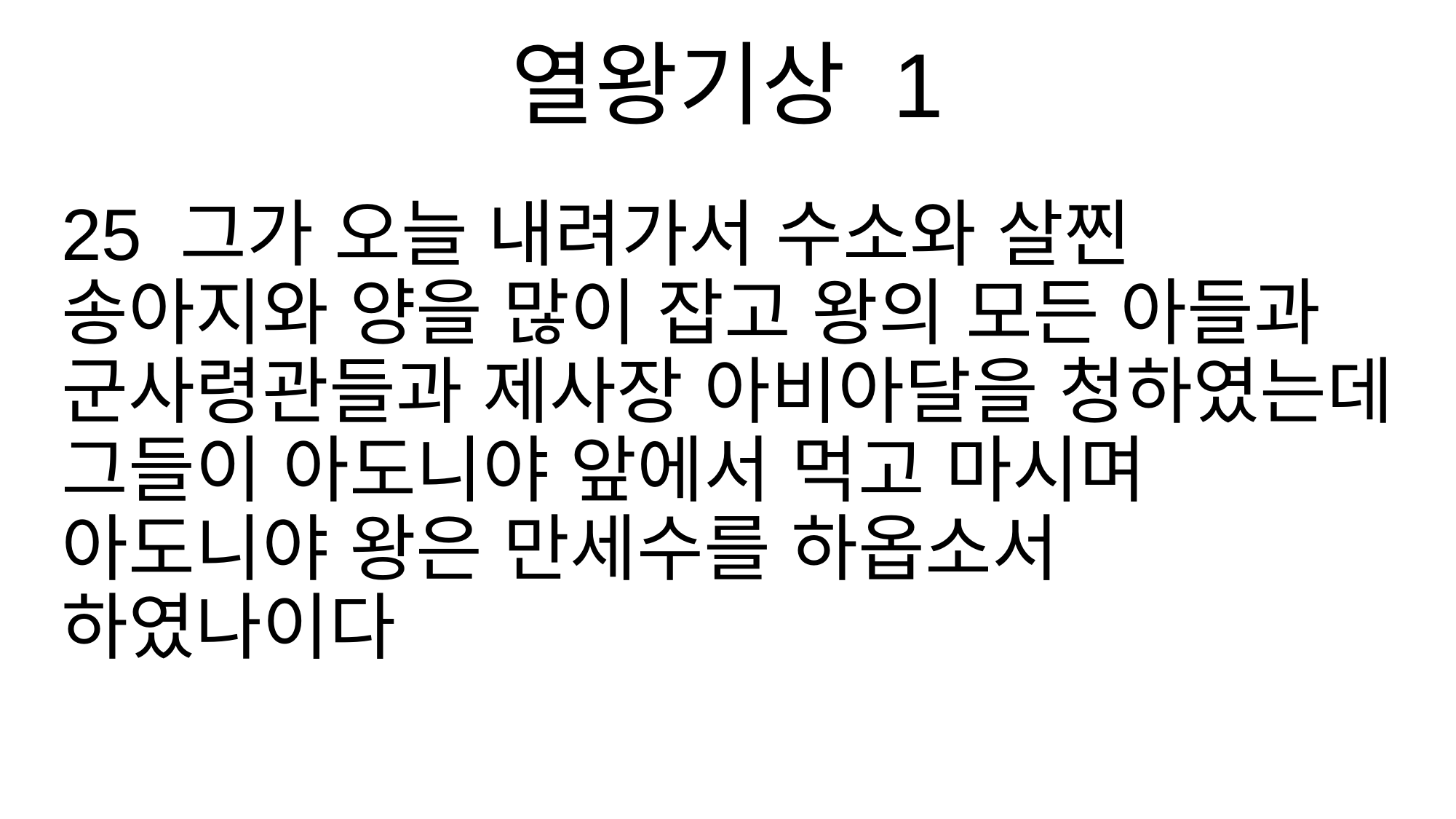

열왕기상 1
25 그가 오늘 내려가서 수소와 살찐 송아지와 양을 많이 잡고 왕의 모든 아들과 군사령관들과 제사장 아비아달을 청하였는데 그들이 아도니야 앞에서 먹고 마시며 아도니야 왕은 만세수를 하옵소서 하였나이다